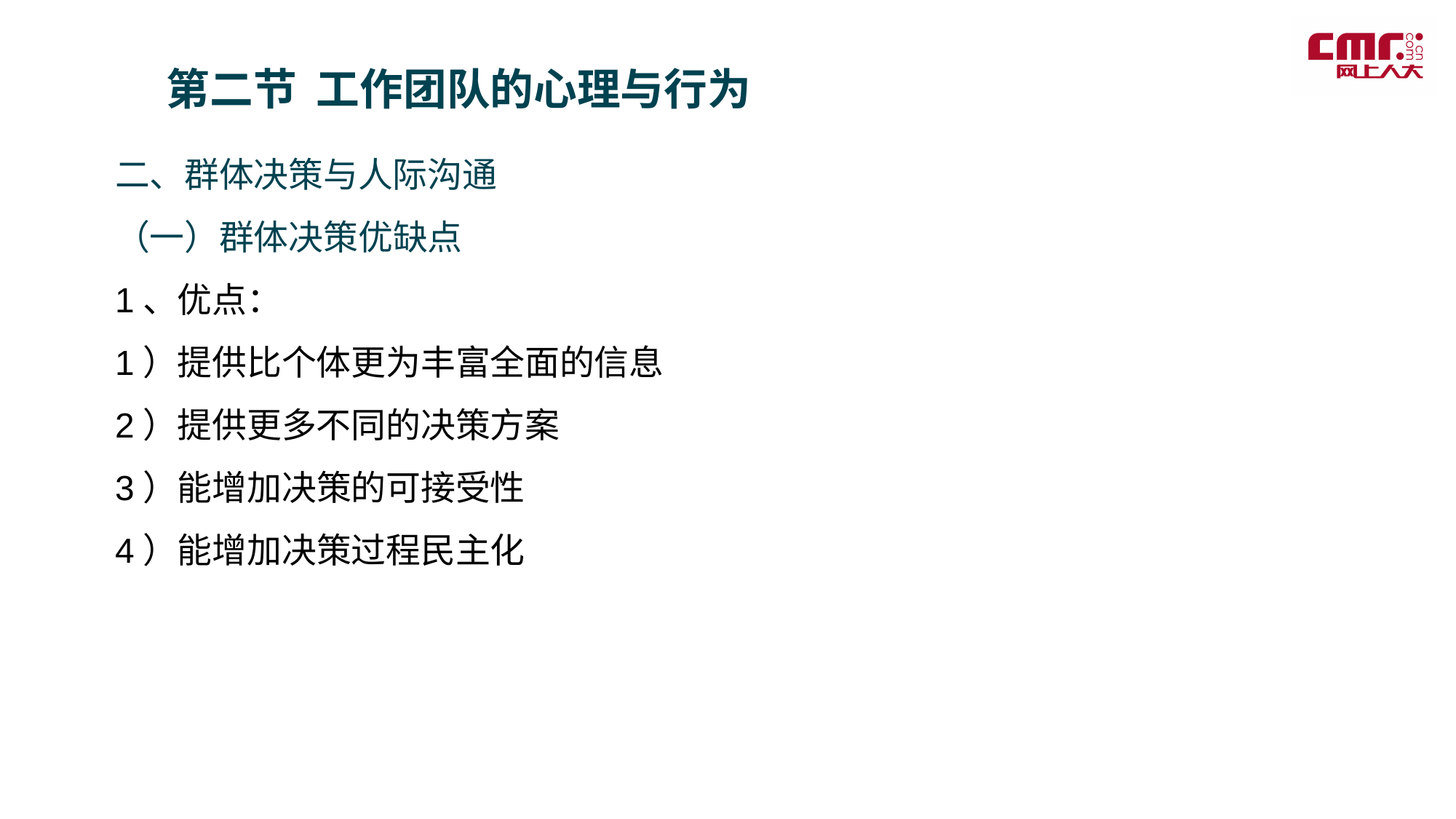

第二节  工作团队的心理与行为
二、群体决策与人际沟通
（一）群体决策优缺点
1、优点：
1）提供比个体更为丰富全面的信息
2）提供更多不同的决策方案
3）能增加决策的可接受性
4）能增加决策过程民主化